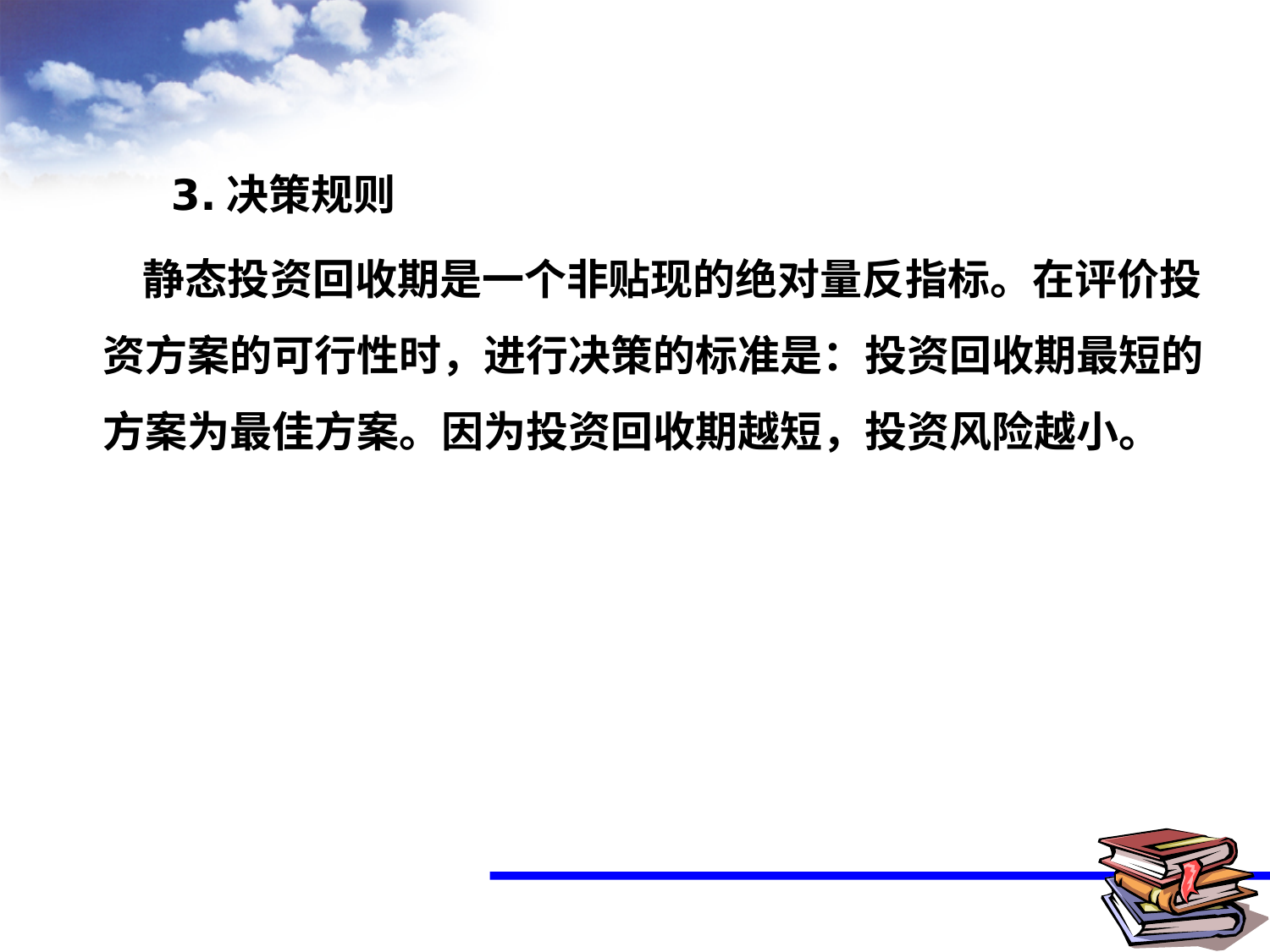

3.决策规则
          静态投资回收期是一个非贴现的绝对量反指标。在评价投资方案的可行性时，进行决策的标准是：投资回收期最短的方案为最佳方案。因为投资回收期越短，投资风险越小。